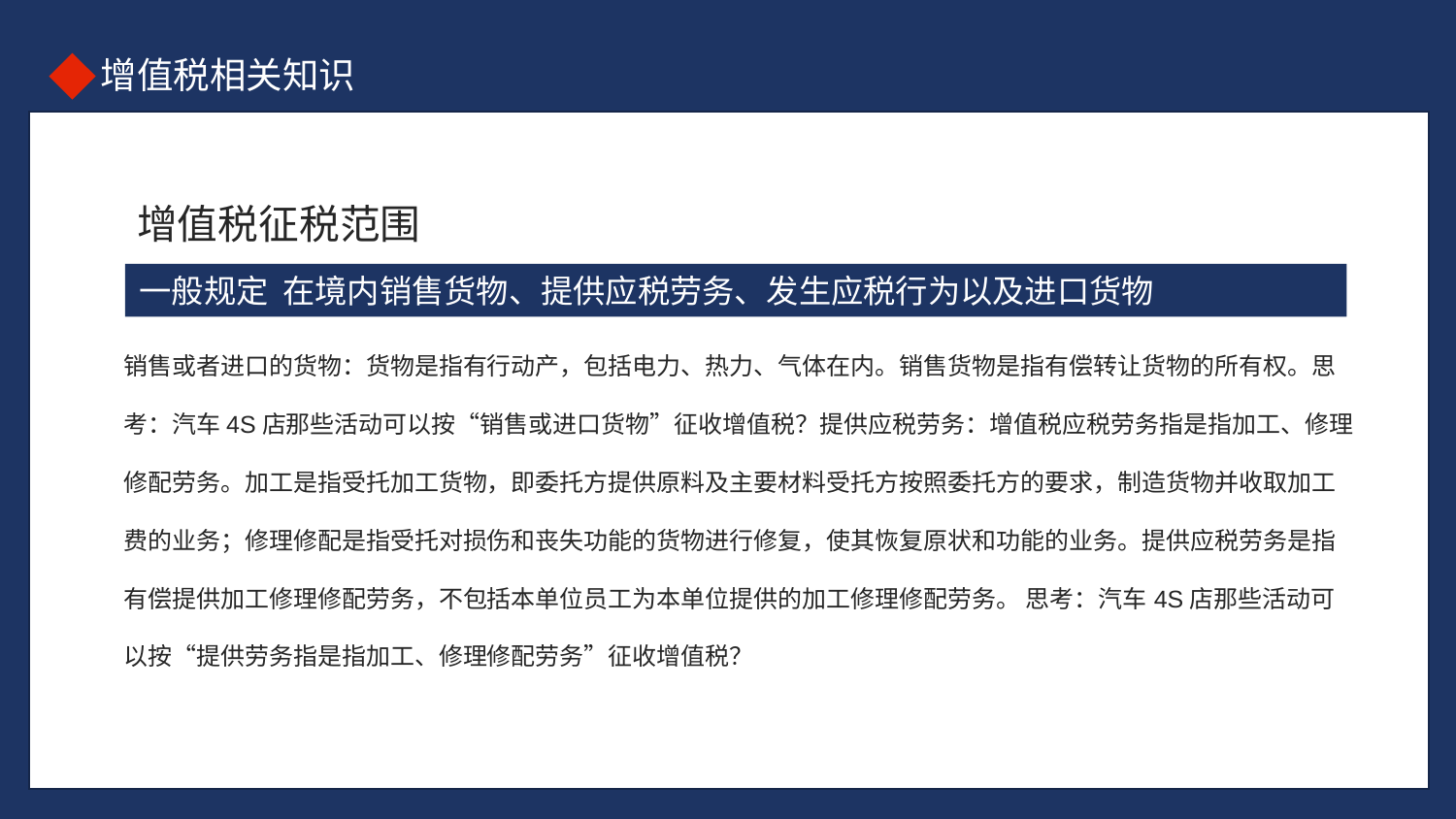

增值税征税范围
一般规定  在境内销售货物、提供应税劳务、发生应税行为以及进口货物
销售或者进口的货物：货物是指有行动产，包括电力、热力、气体在内。销售货物是指有偿转让货物的所有权。思考：汽车4S店那些活动可以按“销售或进口货物”征收增值税？提供应税劳务：增值税应税劳务指是指加工、修理修配劳务。加工是指受托加工货物，即委托方提供原料及主要材料受托方按照委托方的要求，制造货物并收取加工费的业务；修理修配是指受托对损伤和丧失功能的货物进行修复，使其恢复原状和功能的业务。提供应税劳务是指有偿提供加工修理修配劳务，不包括本单位员工为本单位提供的加工修理修配劳务。 思考：汽车4S店那些活动可以按“提供劳务指是指加工、修理修配劳务”征收增值税？